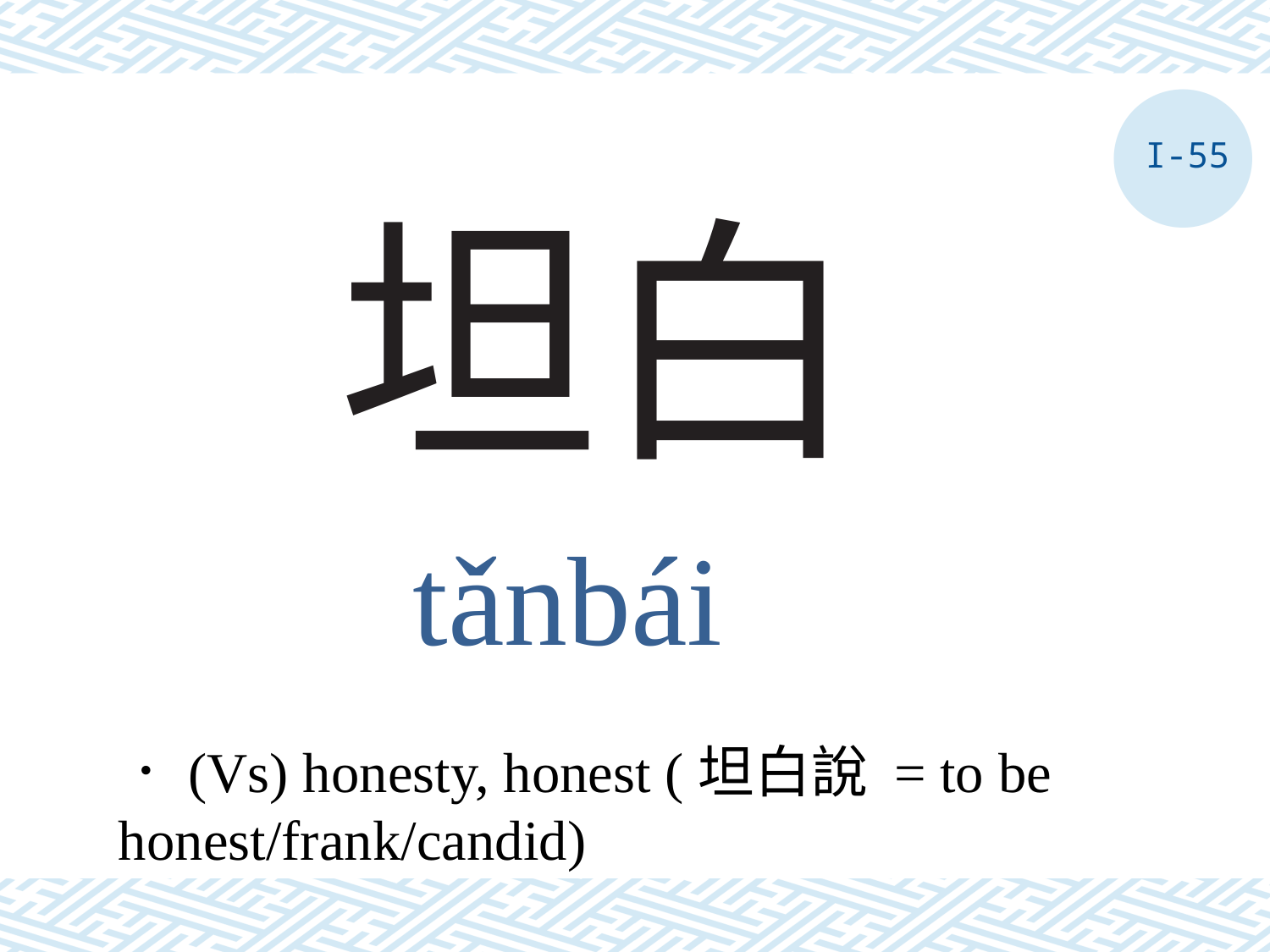

I-55

# 坦白
tǎnbái
．(Vs) honesty, honest (坦白說 = to be honest/frank/candid)